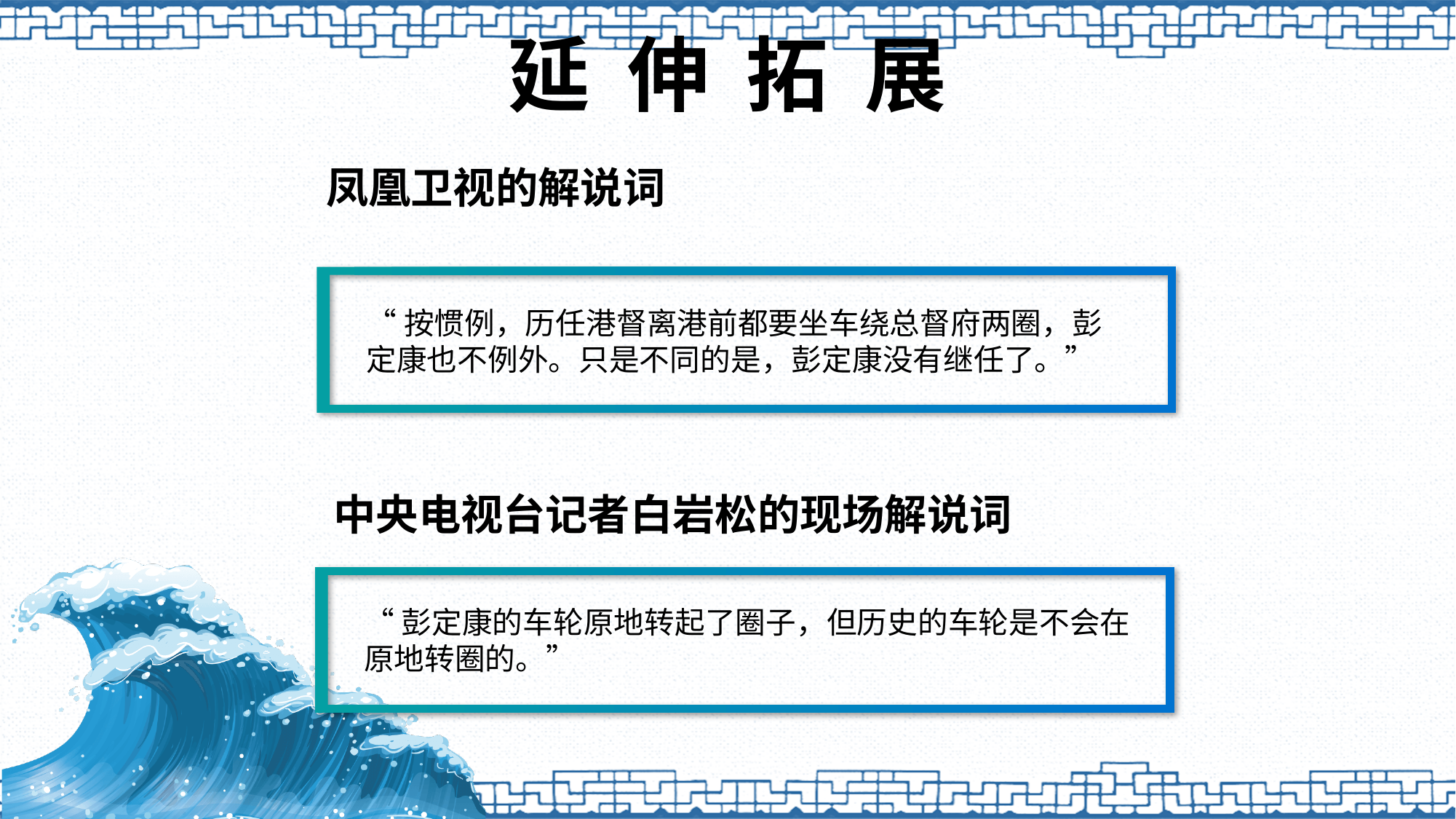

# 延  伸  拓  展
凤凰卫视的解说词

“按惯例，历任港督离港前都要坐车绕总督府两圈，彭定康也不例外。只是不同的是，彭定康没有继任了。”
中央电视台记者白岩松的现场解说词

“彭定康的车轮原地转起了圈子，但历史的车轮是不会在原地转圈的。”